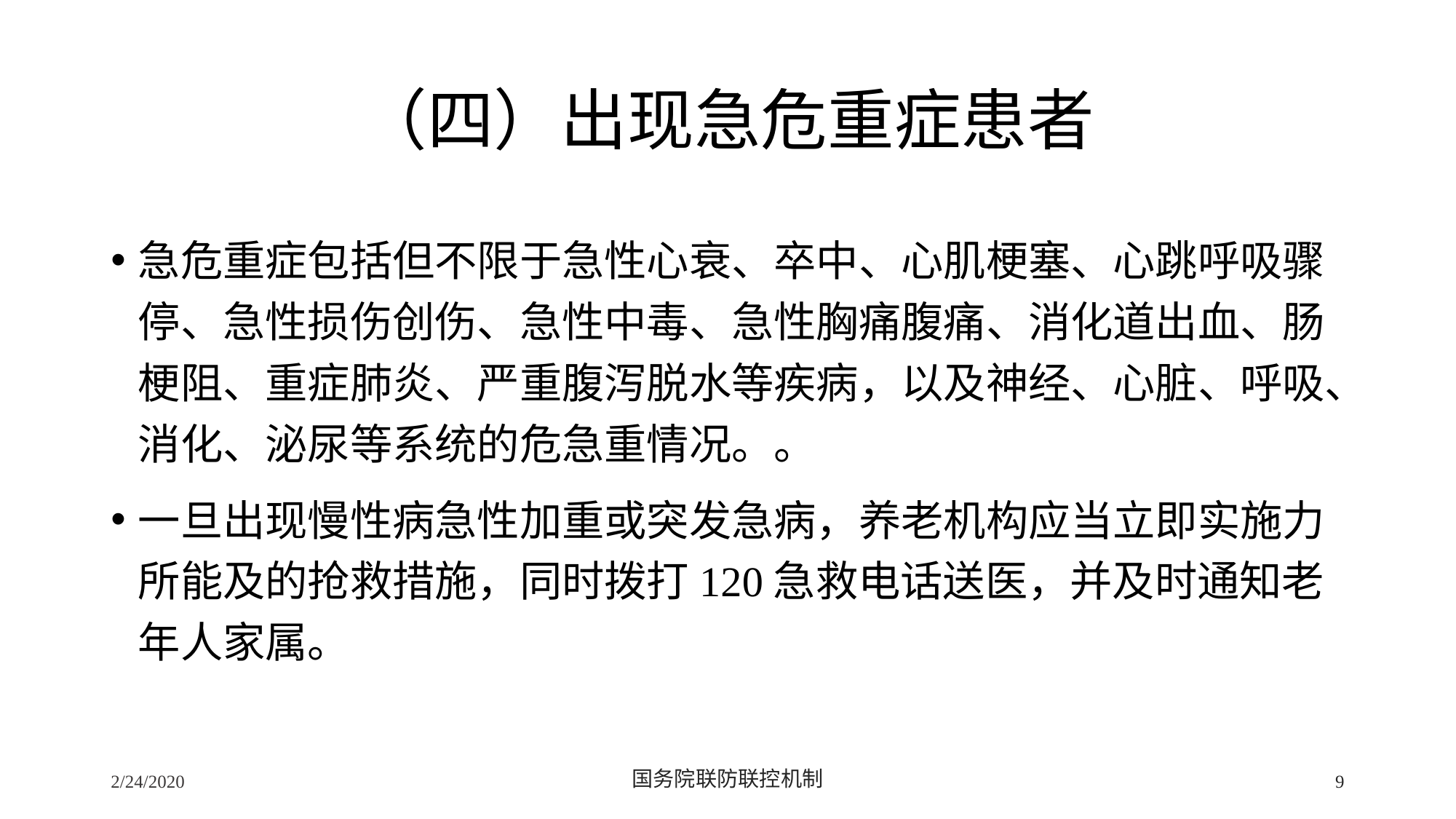

# （四）出现急危重症患者
急危重症包括但不限于急性心衰、卒中、心肌梗塞、心跳呼吸骤停、急性损伤创伤、急性中毒、急性胸痛腹痛、消化道出血、肠梗阻、重症肺炎、严重腹泻脱水等疾病，以及神经、心脏、呼吸、消化、泌尿等系统的危急重情况。。
一旦出现慢性病急性加重或突发急病，养老机构应当立即实施力所能及的抢救措施，同时拨打120急救电话送医，并及时通知老年人家属。
2/24/2020
国务院联防联控机制
9